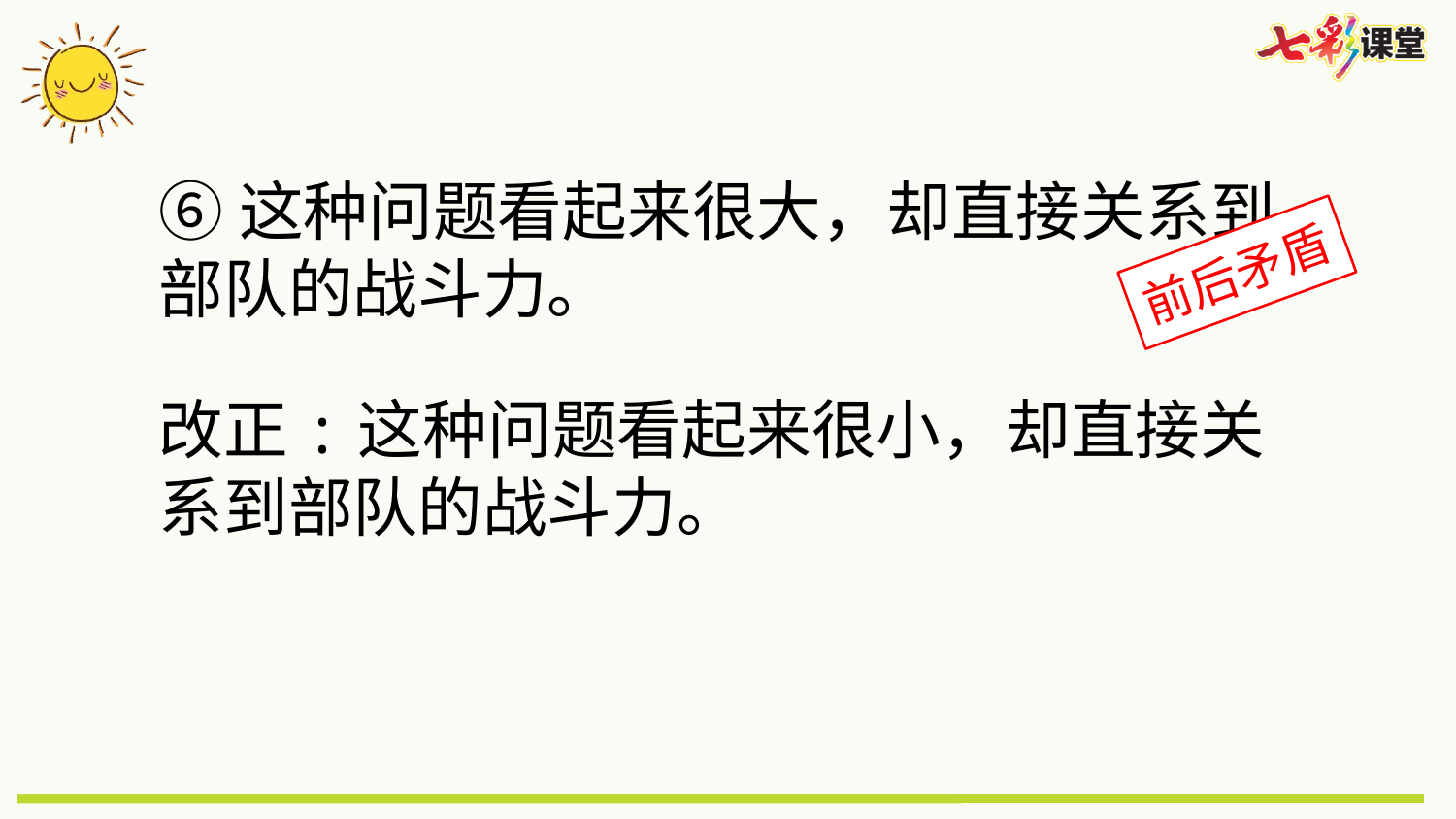

⑥这种问题看起来很大，却直接关系到部队的战斗力。
前后矛盾
改正:这种问题看起来很小，却直接关系到部队的战斗力。